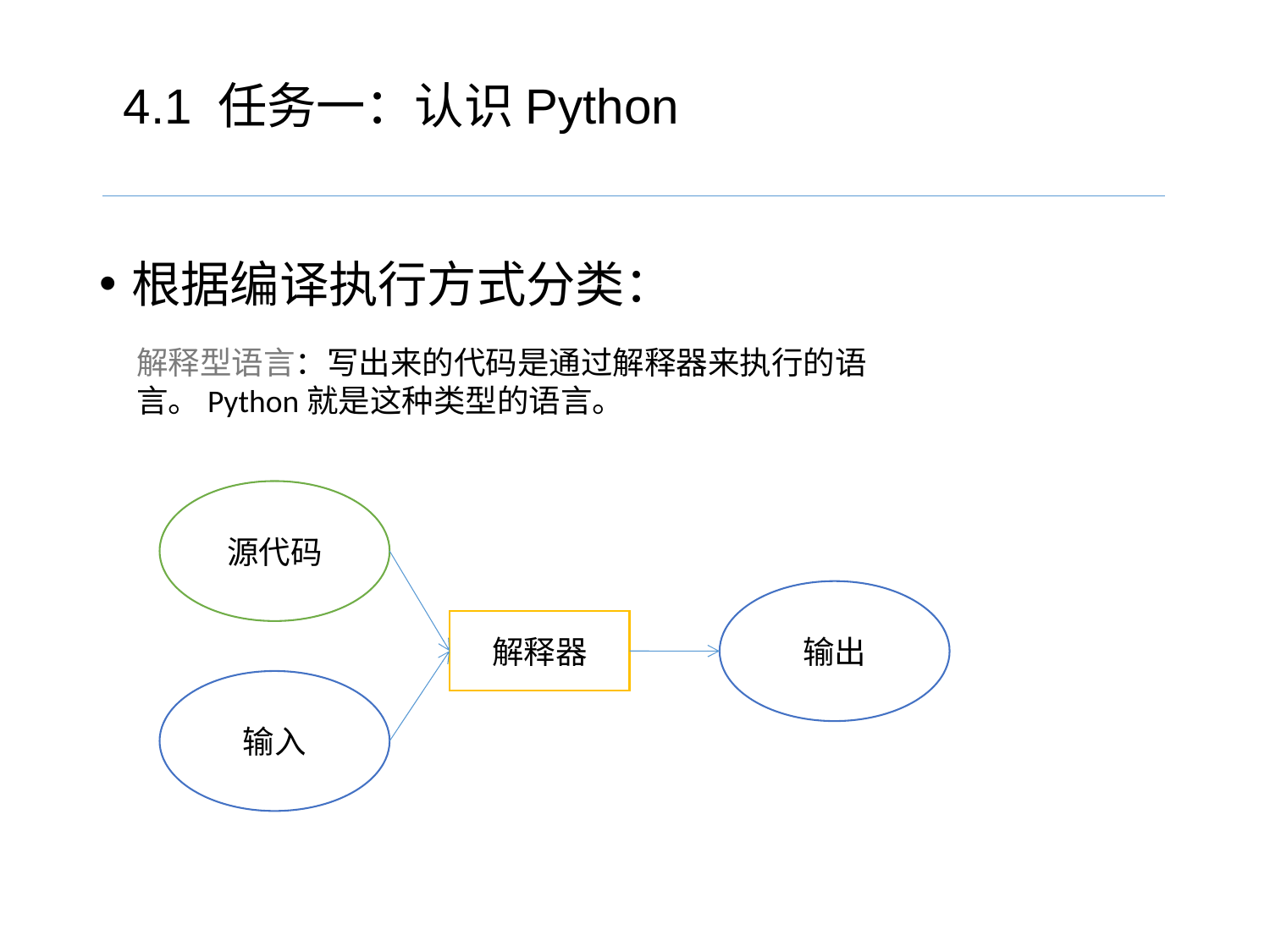

# 4.1 任务一：认识Python
根据编译执行方式分类：

解释型语言：写出来的代码是通过解释器来执行的语言。Python就是这种类型的语言。
源代码
输出
解释器
输入